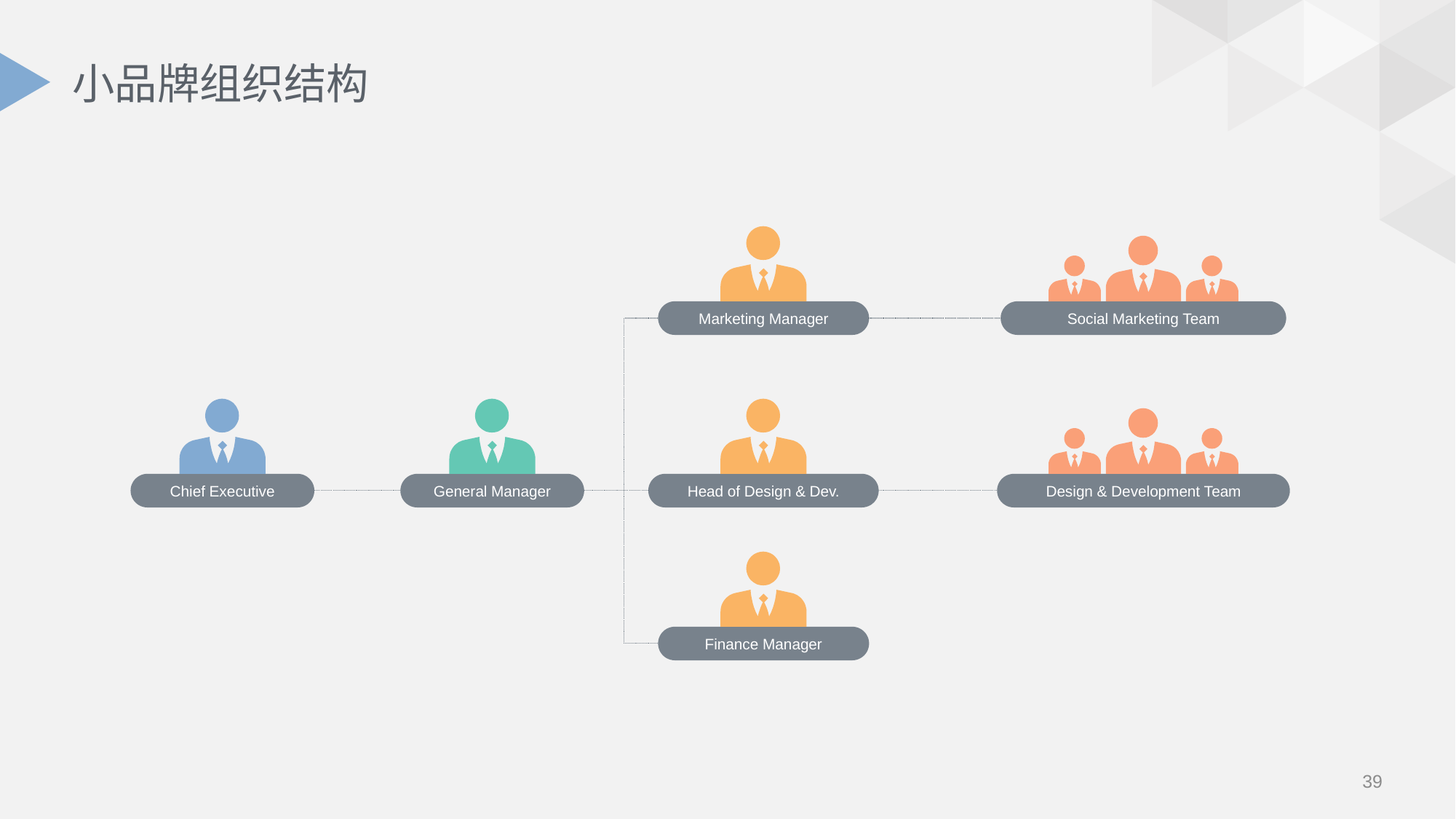

# 小品牌组织结构

Marketing Manager

Head of Design & Dev.

Finance Manager

Social Marketing Team

Design & Development Team

Chief Executive

General Manager
39